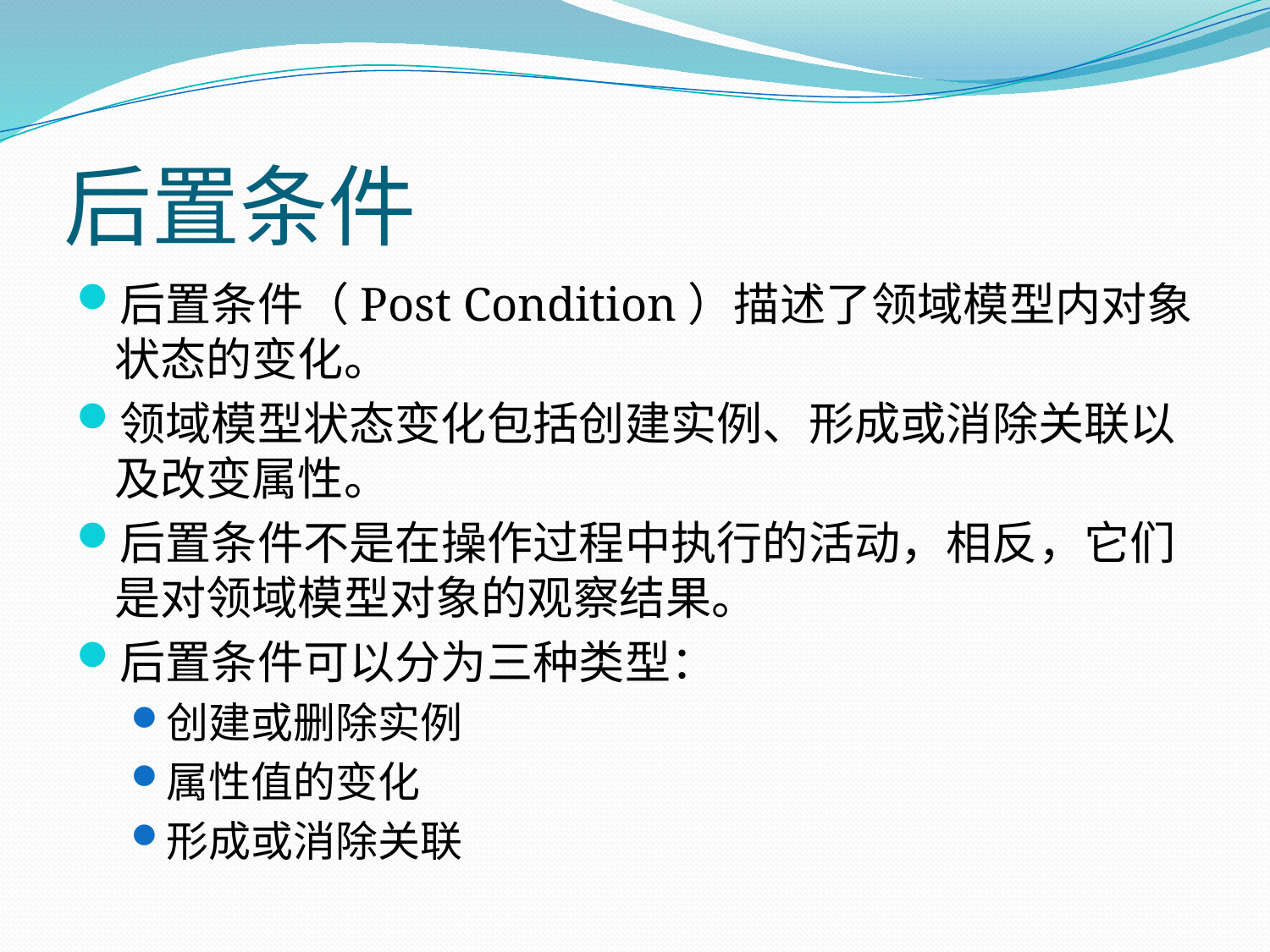

# 后置条件
后置条件（Post Condition）描述了领域模型内对象状态的变化。
领域模型状态变化包括创建实例、形成或消除关联以及改变属性。
后置条件不是在操作过程中执行的活动，相反，它们是对领域模型对象的观察结果。
后置条件可以分为三种类型：
创建或删除实例
属性值的变化
形成或消除关联